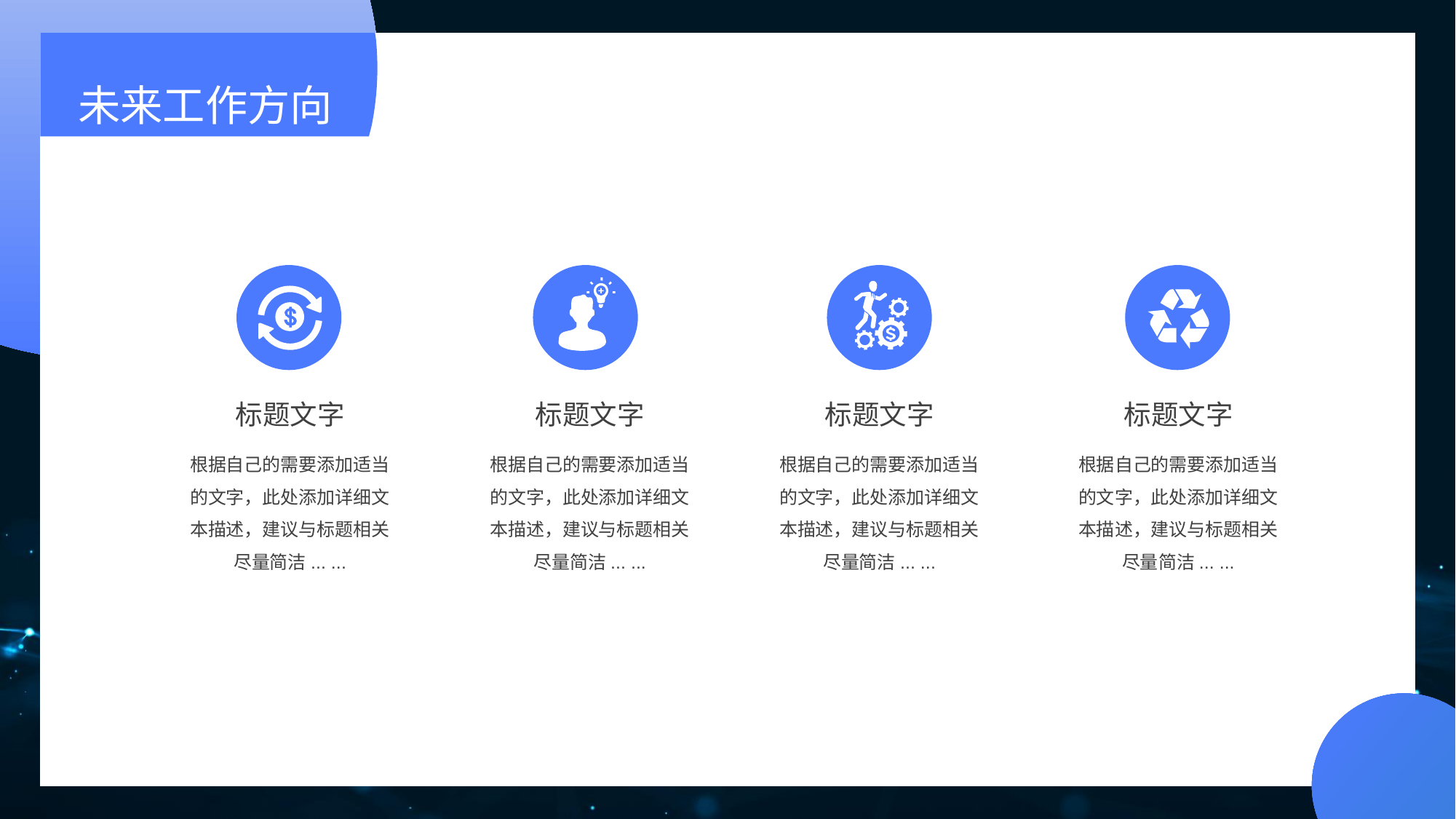

未来工作方向

标题文字
根据自己的需要添加适当的文字，此处添加详细文本描述，建议与标题相关尽量简洁... ...
标题文字
根据自己的需要添加适当的文字，此处添加详细文本描述，建议与标题相关尽量简洁... ...
标题文字
根据自己的需要添加适当的文字，此处添加详细文本描述，建议与标题相关尽量简洁... ...
标题文字
根据自己的需要添加适当的文字，此处添加详细文本描述，建议与标题相关尽量简洁... ...